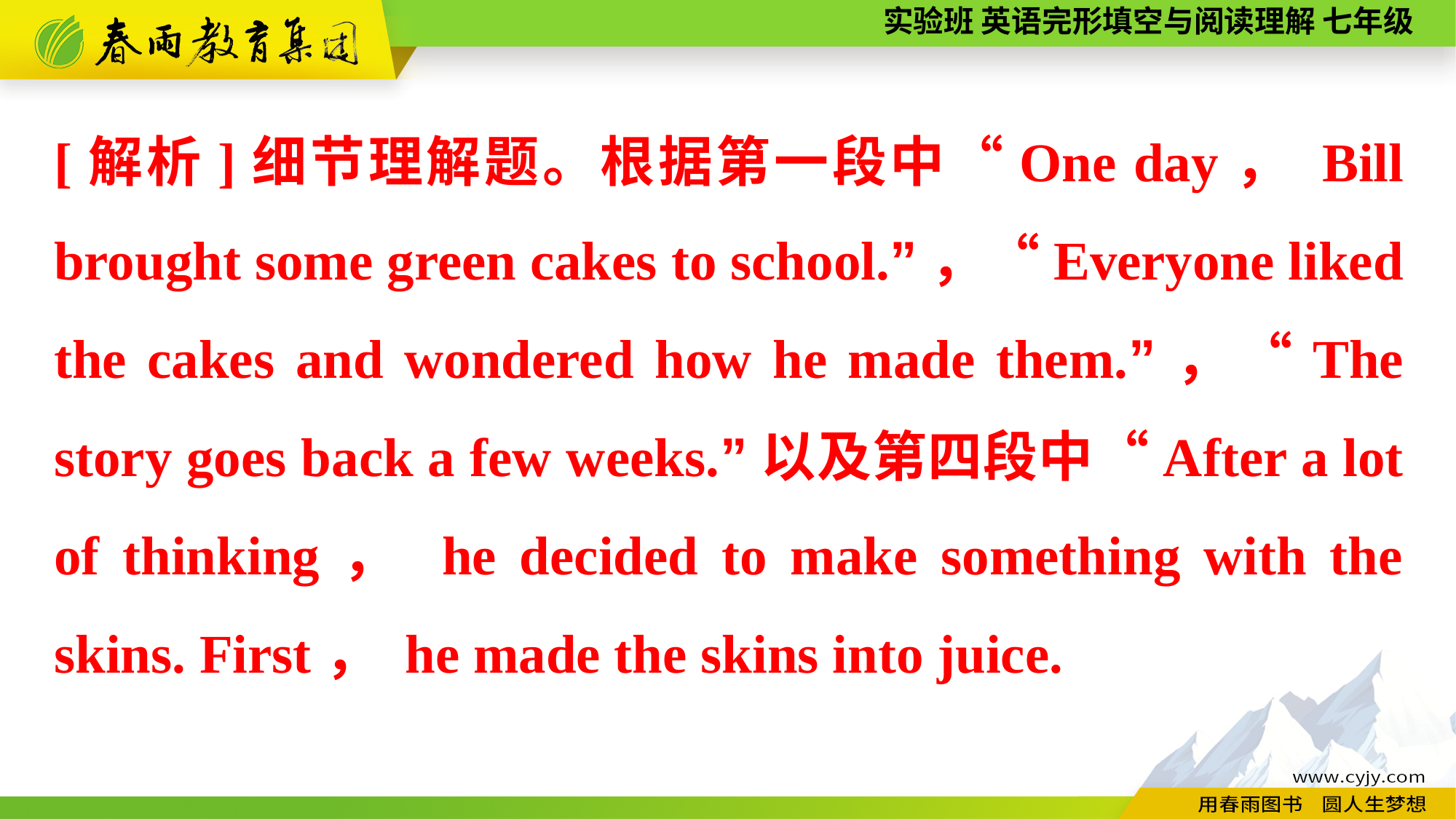

[解析]细节理解题。根据第一段中“One day， Bill brought some green cakes to school.”，“Everyone liked the cakes and wondered how he made them.”，“The story goes back a few weeks.”以及第四段中“After a lot of thinking， he decided to make something with the skins. First， he made the skins into juice.